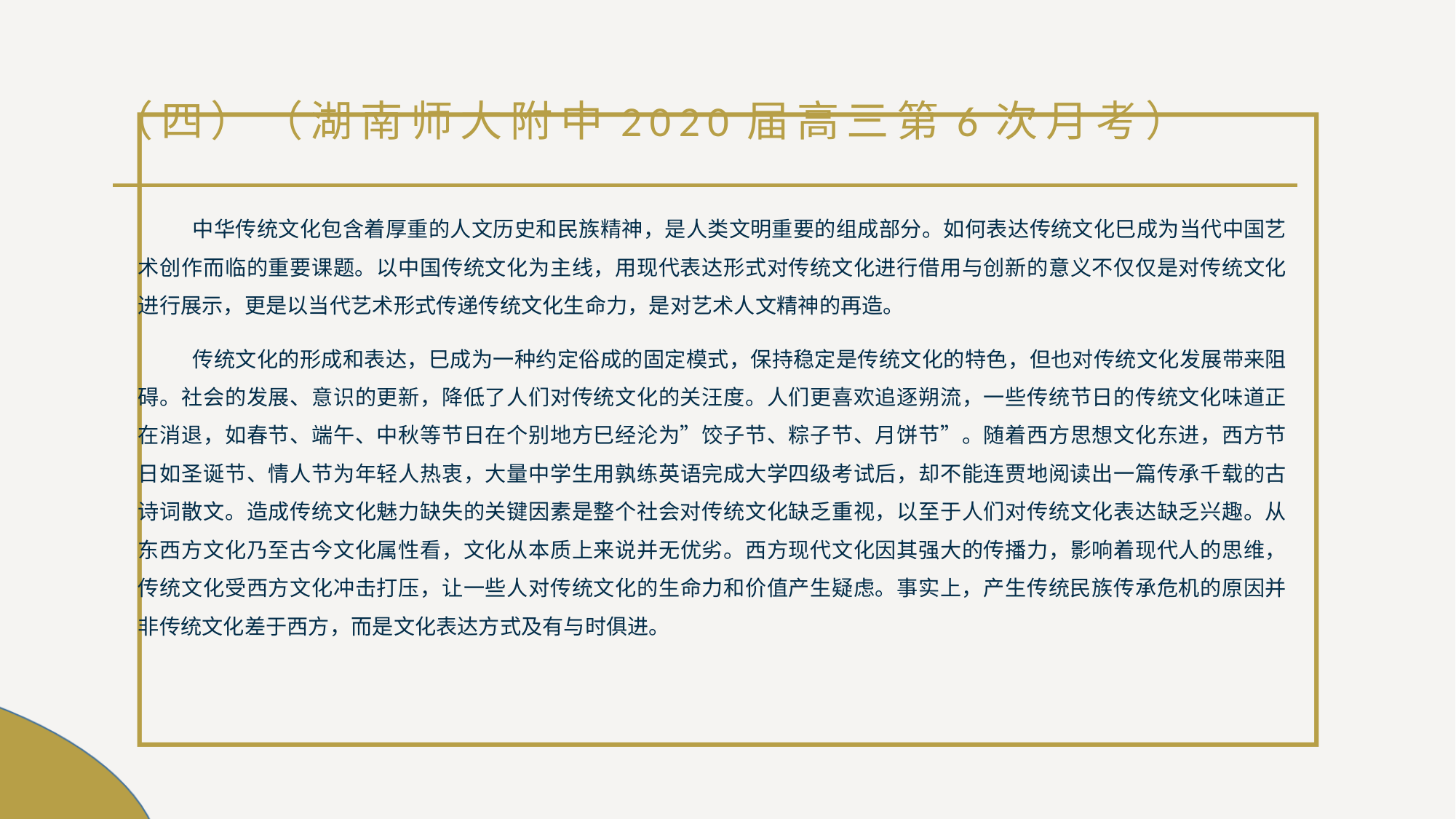

# （四）（湖南师大附中2020届高三第6次月考）
中华传统文化包含着厚重的人文历史和民族精神，是人类文明重要的组成部分。如何表达传统文化巳成为当代中国艺术创作而临的重要课题。以中国传统文化为主线，用现代表达形式对传统文化进行借用与创新的意义不仅仅是对传统文化进行展示，更是以当代艺术形式传递传统文化生命力，是对艺术人文精神的再造。
传统文化的形成和表达，巳成为一种约定俗成的固定模式，保持稳定是传统文化的特色，但也对传统文化发展带来阻碍。社会的发展、意识的更新，降低了人们对传统文化的关汪度。人们更喜欢追逐朔流，一些传统节日的传统文化味道正在消退，如春节、端午、中秋等节日在个别地方巳经沦为”饺子节、粽子节、月饼节”。随着西方思想文化东进，西方节日如圣诞节、情人节为年轻人热衷，大量中学生用孰练英语完成大学四级考试后，却不能连贾地阅读出一篇传承千载的古诗词散文。造成传统文化魅力缺失的关键因素是整个社会对传统文化缺乏重视，以至于人们对传统文化表达缺乏兴趣。从东西方文化乃至古今文化属性看，文化从本质上来说并无优劣。西方现代文化因其强大的传播力，影响着现代人的思维，传统文化受西方文化冲击打压，让一些人对传统文化的生命力和价值产生疑虑。事实上，产生传统民族传承危机的原因并非传统文化差于西方，而是文化表达方式及有与时俱进。